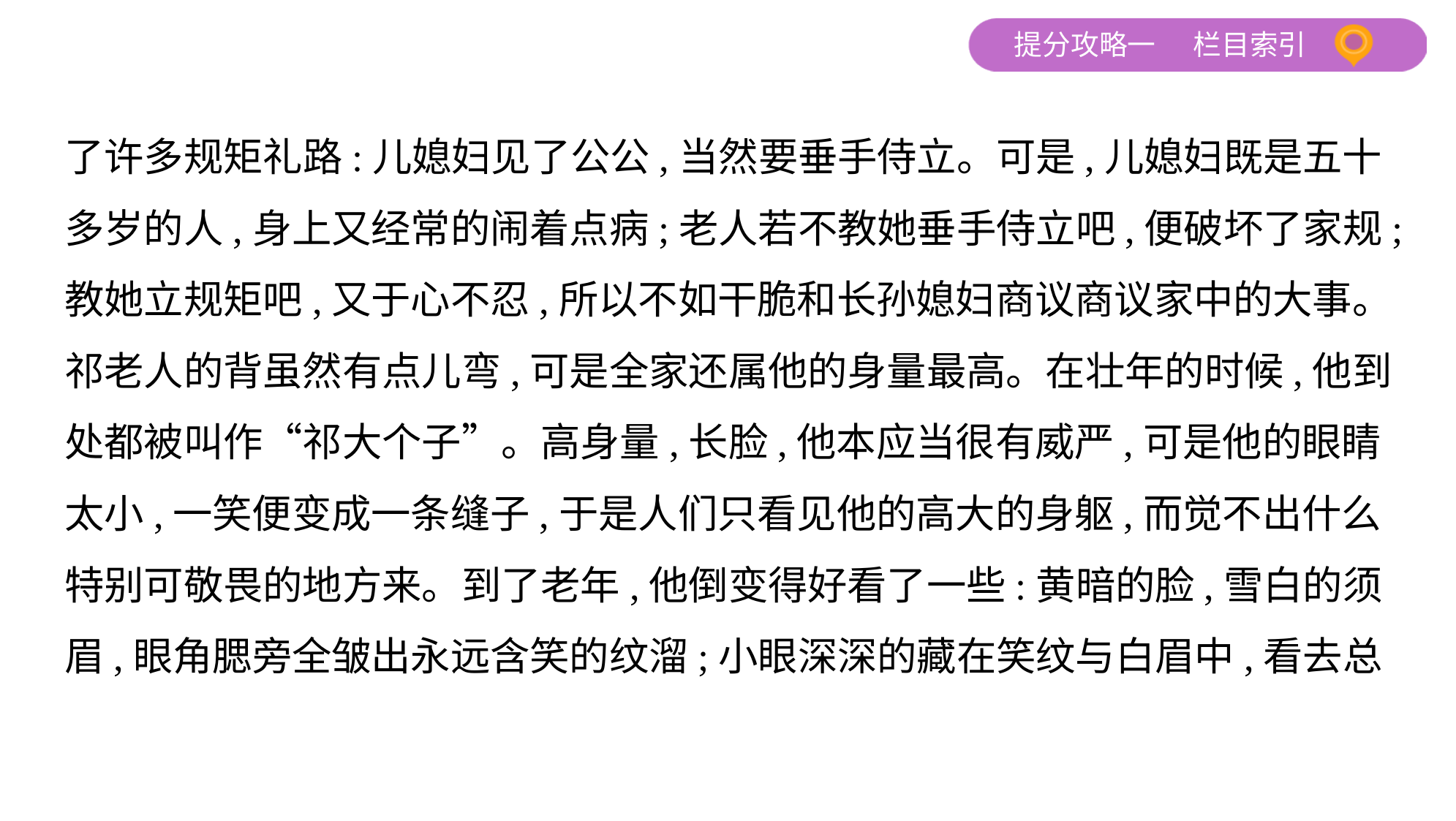

了许多规矩礼路:儿媳妇见了公公,当然要垂手侍立。可是,儿媳妇既是五十
多岁的人,身上又经常的闹着点病;老人若不教她垂手侍立吧,便破坏了家规;
教她立规矩吧,又于心不忍,所以不如干脆和长孙媳妇商议商议家中的大事。
祁老人的背虽然有点儿弯,可是全家还属他的身量最高。在壮年的时候,他到
处都被叫作“祁大个子”。高身量,长脸,他本应当很有威严,可是他的眼睛
太小,一笑便变成一条缝子,于是人们只看见他的高大的身躯,而觉不出什么
特别可敬畏的地方来。到了老年,他倒变得好看了一些:黄暗的脸,雪白的须
眉,眼角腮旁全皱出永远含笑的纹溜;小眼深深的藏在笑纹与白眉中,看去总